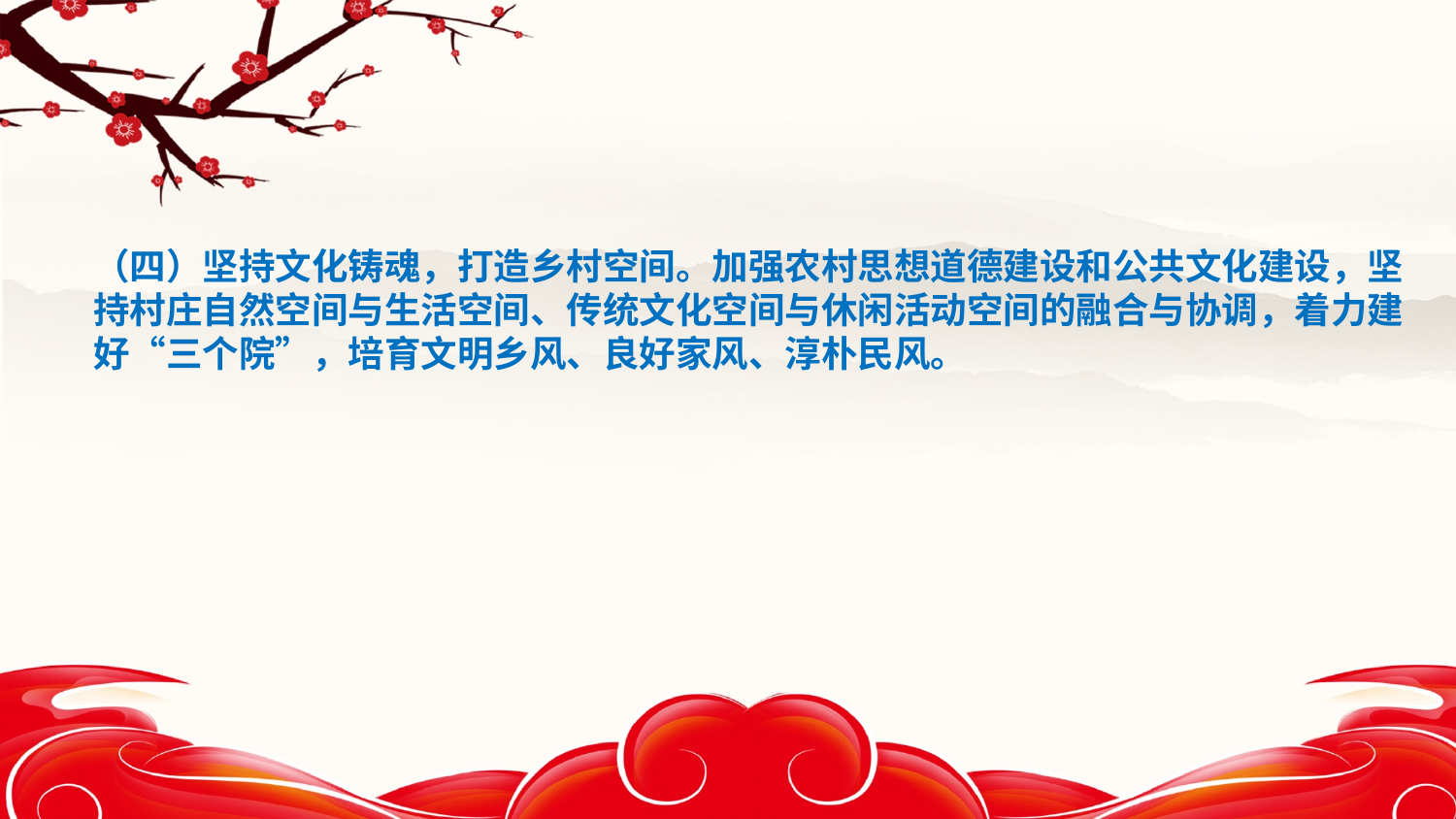

（四）坚持文化铸魂，打造乡村空间。加强农村思想道德建设和公共文化建设，坚持村庄自然空间与生活空间、传统文化空间与休闲活动空间的融合与协调，着力建好“三个院”，培育文明乡风、良好家风、淳朴民风。